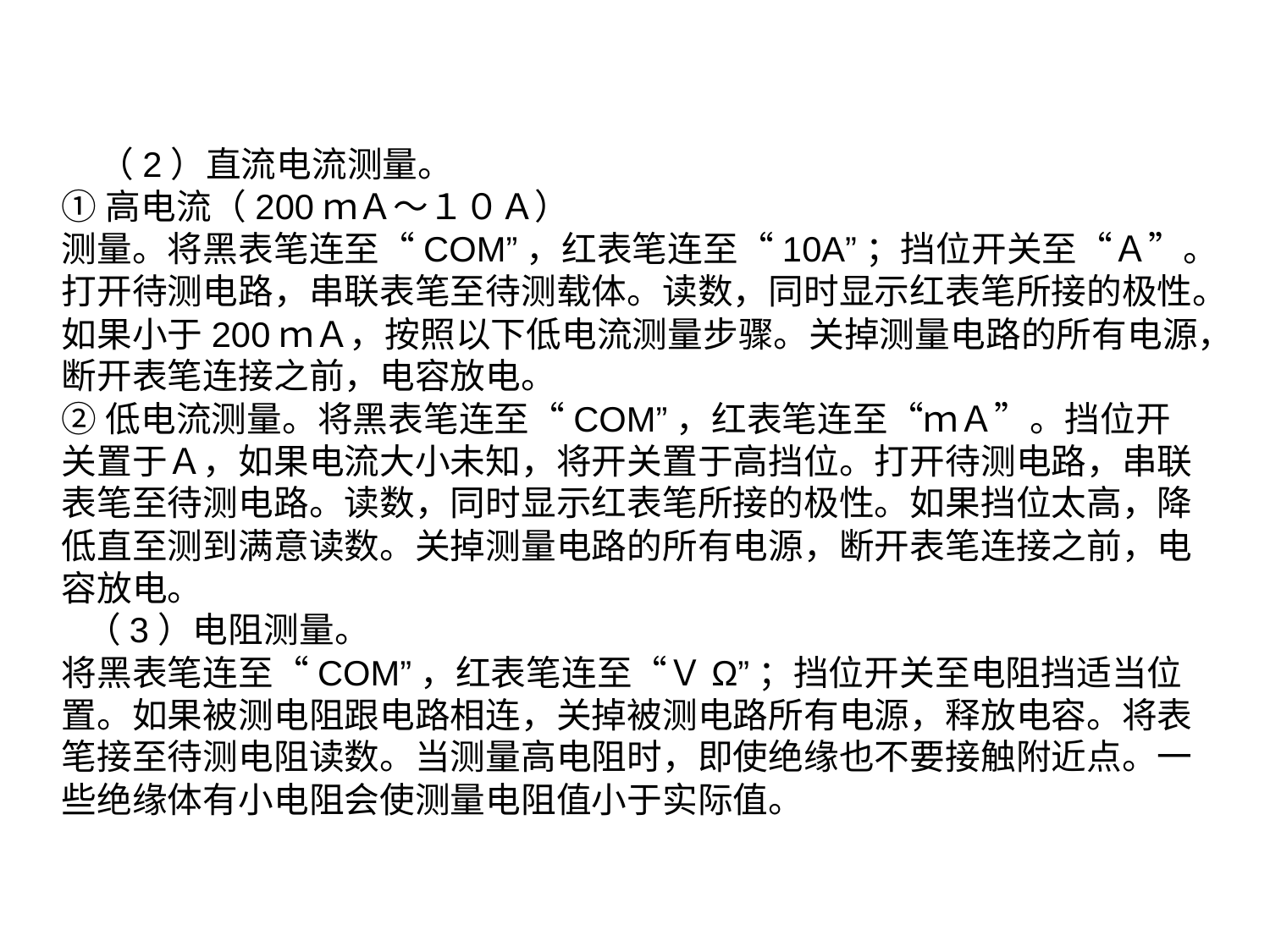

（2）直流电流测量。
①高电流（200ｍＡ～１０Ａ）
测量。将黑表笔连至“COM”，红表笔连至“10A”；挡位开关至“Ａ”。打开待测电路，串联表笔至待测载体。读数，同时显示红表笔所接的极性。如果小于200ｍＡ，按照以下低电流测量步骤。关掉测量电路的所有电源，断开表笔连接之前，电容放电。
②低电流测量。将黑表笔连至“COM”，红表笔连至“ｍＡ”。挡位开关置于Ａ，如果电流大小未知，将开关置于高挡位。打开待测电路，串联表笔至待测电路。读数，同时显示红表笔所接的极性。如果挡位太高，降低直至测到满意读数。关掉测量电路的所有电源，断开表笔连接之前，电容放电。
  （3）电阻测量。
将黑表笔连至“COM”，红表笔连至“ＶΩ”；挡位开关至电阻挡适当位置。如果被测电阻跟电路相连，关掉被测电路所有电源，释放电容。将表笔接至待测电阻读数。当测量高电阻时，即使绝缘也不要接触附近点。一些绝缘体有小电阻会使测量电阻值小于实际值。